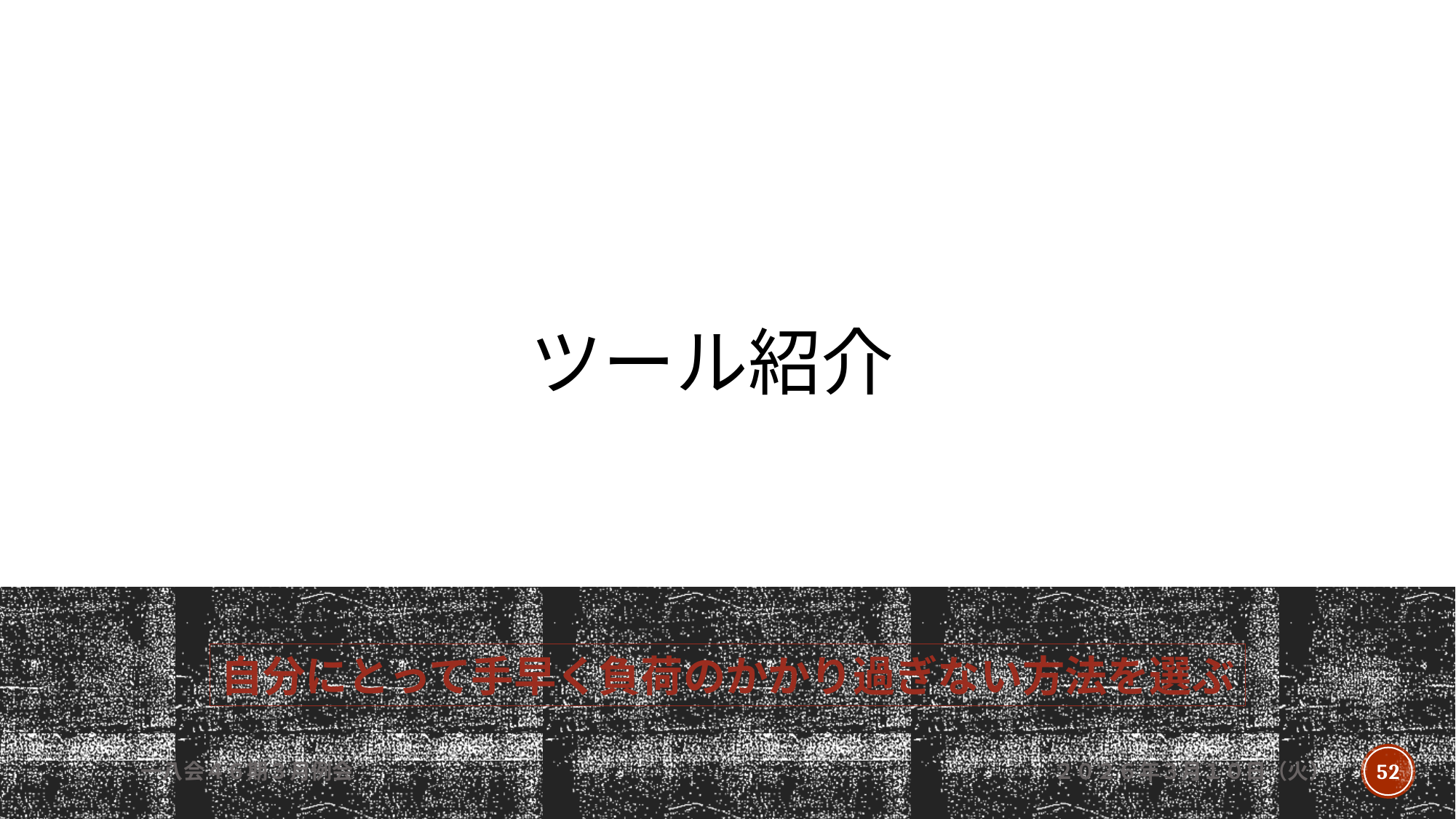

ツール紹介
自分にとって手早く負荷のかかり過ぎない方法を選ぶ
一八会４６期３月例会
２０２６年３月１０日（火）